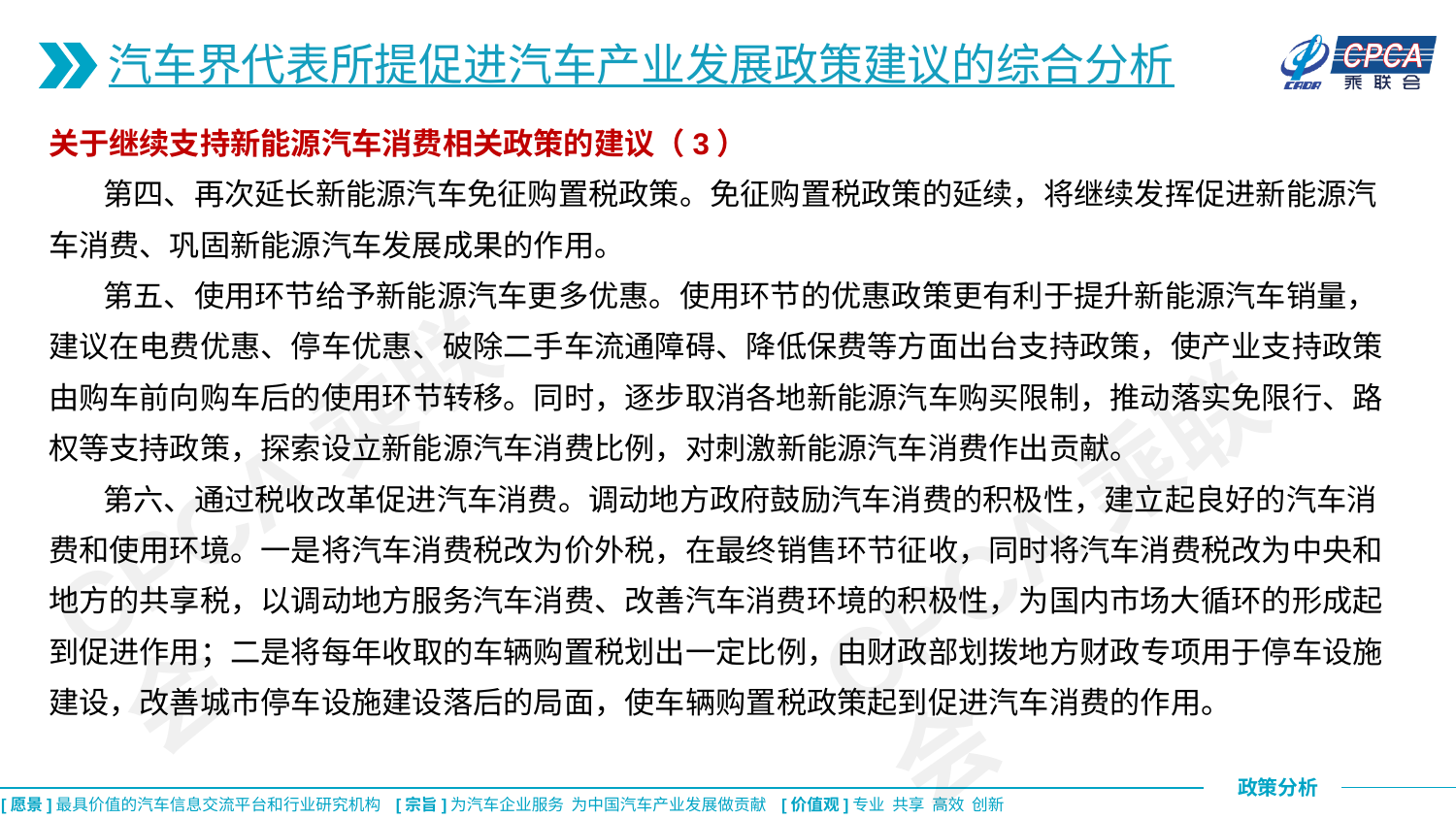

汽车界代表所提促进汽车产业发展政策建议的综合分析
关于继续支持新能源汽车消费相关政策的建议（3）
       第四、再次延长新能源汽车免征购置税政策。免征购置税政策的延续，将继续发挥促进新能源汽车消费、巩固新能源汽车发展成果的作用。
       第五、使用环节给予新能源汽车更多优惠。使用环节的优惠政策更有利于提升新能源汽车销量，建议在电费优惠、停车优惠、破除二手车流通障碍、降低保费等方面出台支持政策，使产业支持政策由购车前向购车后的使用环节转移。同时，逐步取消各地新能源汽车购买限制，推动落实免限行、路权等支持政策，探索设立新能源汽车消费比例，对刺激新能源汽车消费作出贡献。
       第六、通过税收改革促进汽车消费。调动地方政府鼓励汽车消费的积极性，建立起良好的汽车消费和使用环境。一是将汽车消费税改为价外税，在最终销售环节征收，同时将汽车消费税改为中央和地方的共享税，以调动地方服务汽车消费、改善汽车消费环境的积极性，为国内市场大循环的形成起到促进作用；二是将每年收取的车辆购置税划出一定比例，由财政部划拨地方财政专项用于停车设施建设，改善城市停车设施建设落后的局面，使车辆购置税政策起到促进汽车消费的作用。
CPCA乘联会
CPCA乘联会